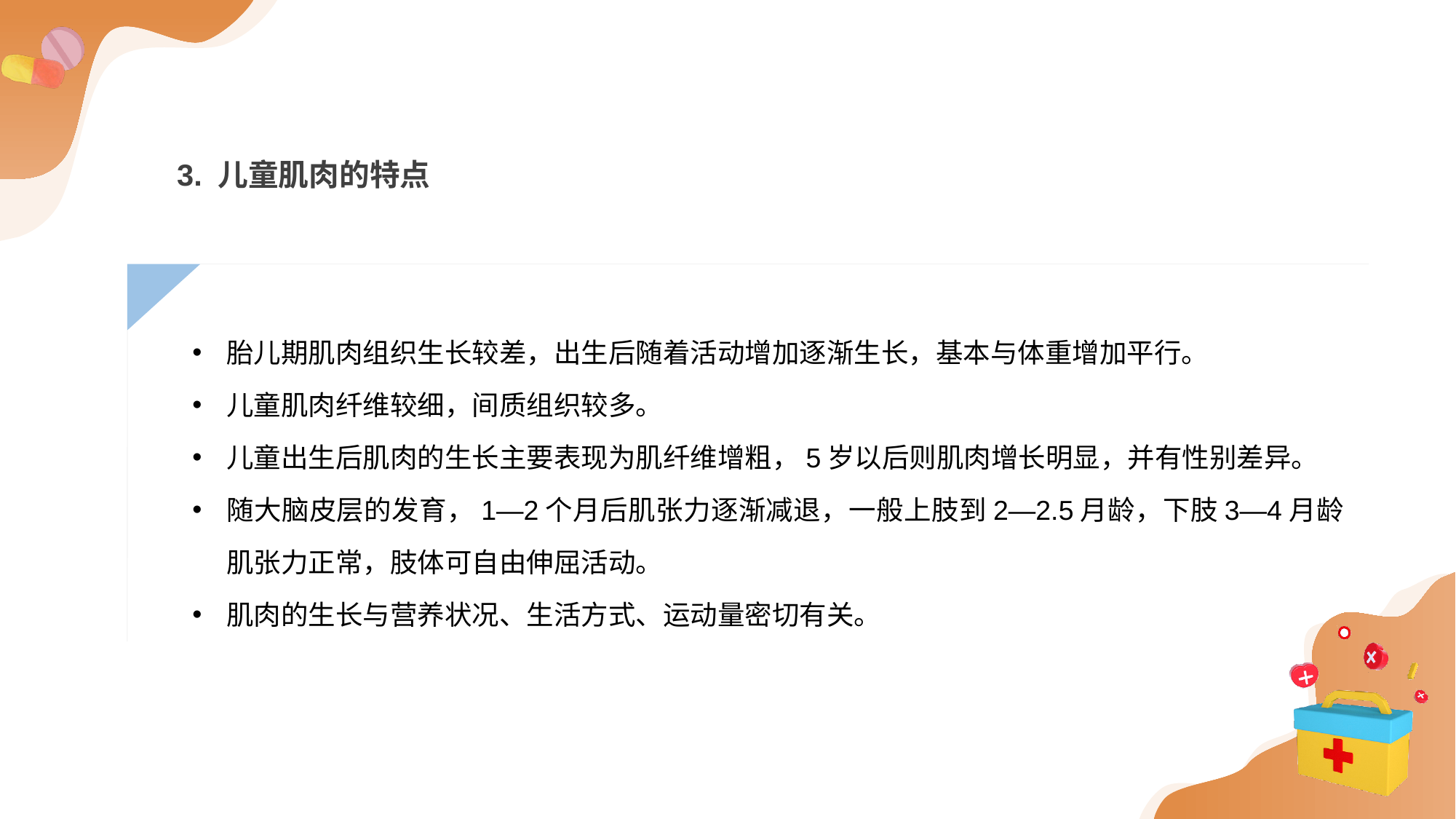

3. 儿童肌肉的特点

胎儿期肌肉组织生长较差，出生后随着活动增加逐渐生长，基本与体重增加平行。
儿童肌肉纤维较细，间质组织较多。
儿童出生后肌肉的生长主要表现为肌纤维增粗，5岁以后则肌肉增长明显，并有性别差异。
随大脑皮层的发育，1—2个月后肌张力逐渐减退，一般上肢到2—2.5月龄，下肢3—4月龄肌张力正常，肢体可自由伸屈活动。
肌肉的生长与营养状况、生活方式、运动量密切有关。